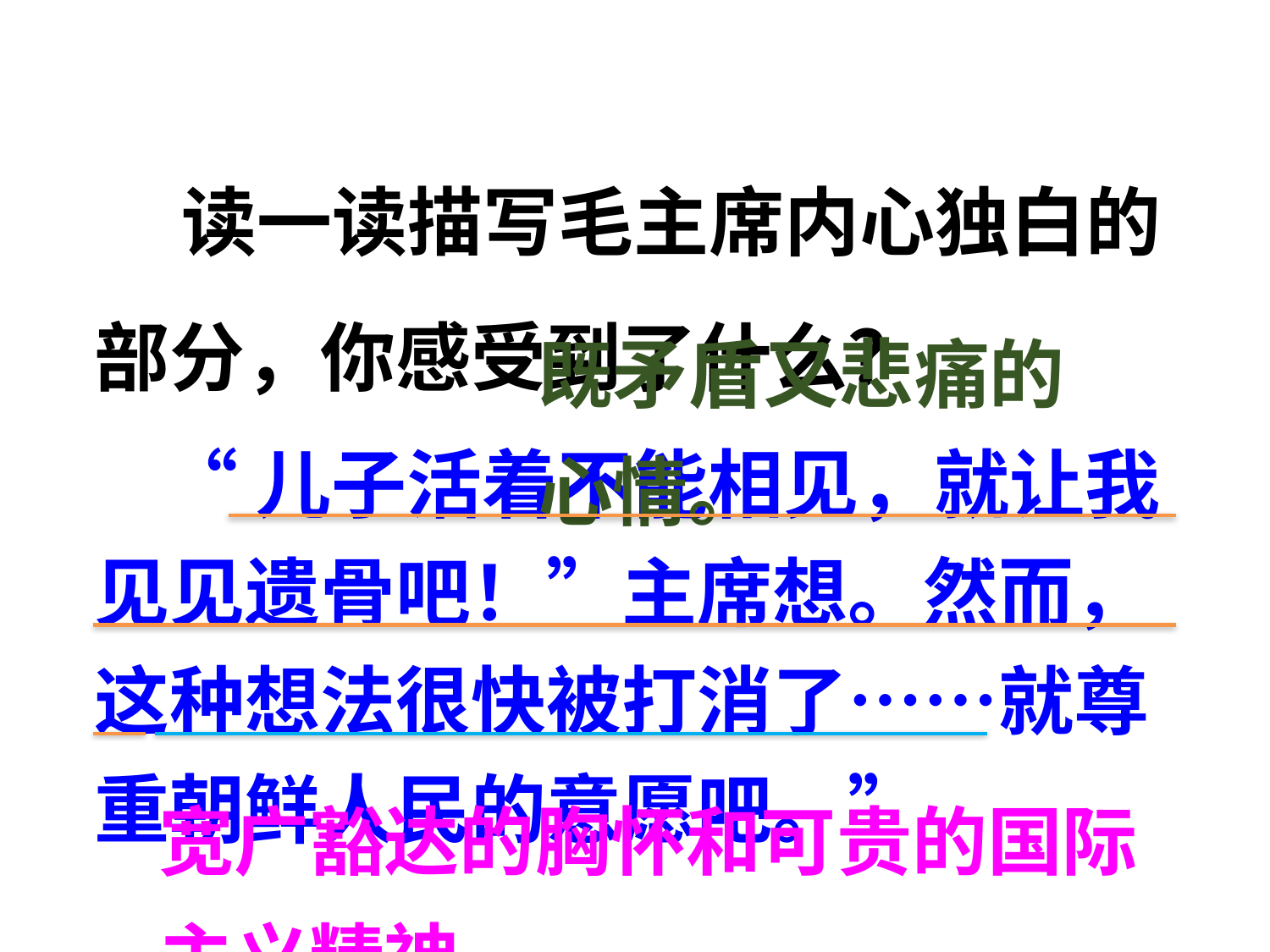

读一读描写毛主席内心独白的部分，你感受到了什么？
既矛盾又悲痛的心情。
    “儿子活着不能相见，就让我见见遗骨吧！”主席想。然而，这种想法很快被打消了……就尊重朝鲜人民的意愿吧。”
宽广豁达的胸怀和可贵的国际主义精神。